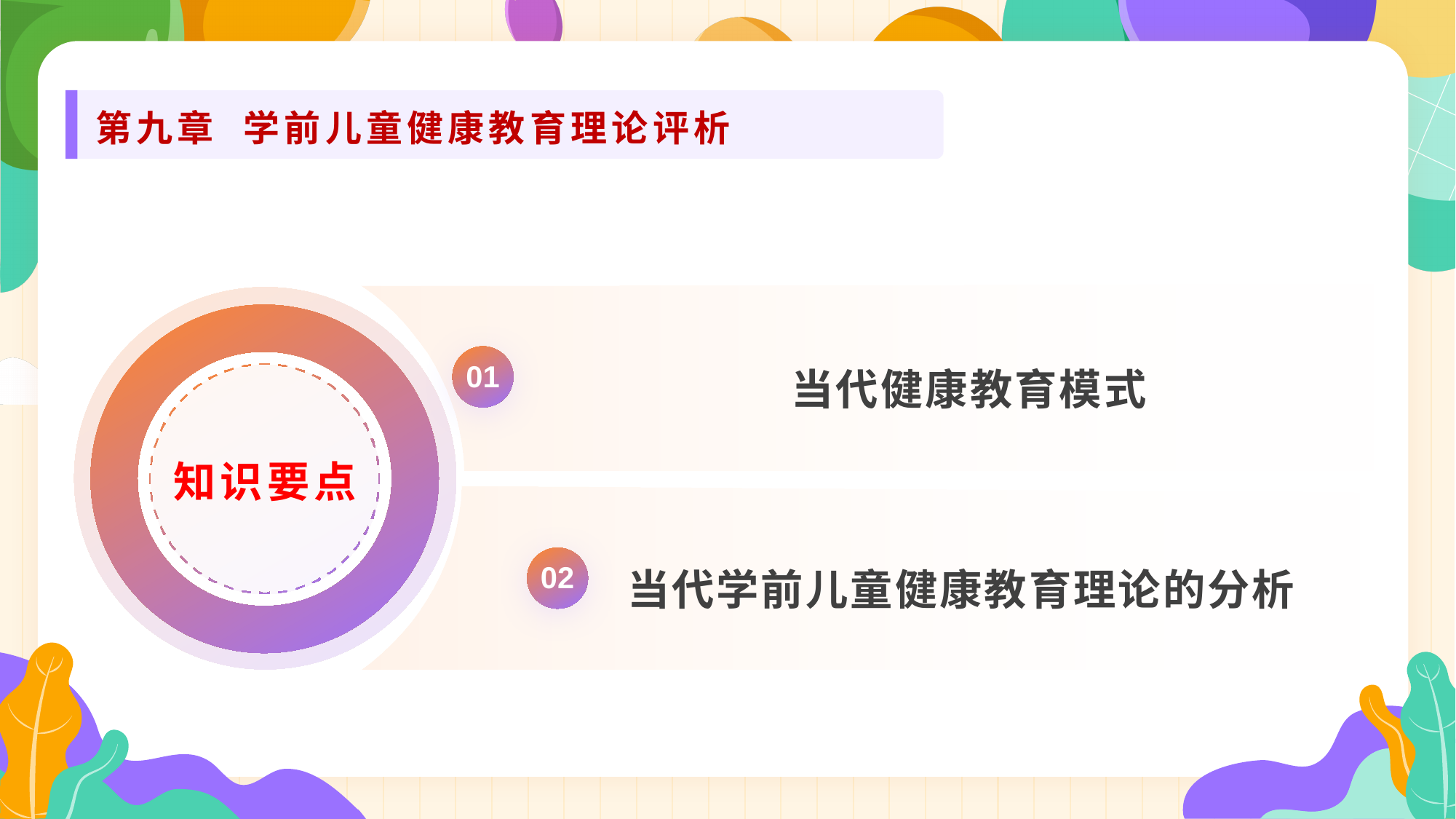

第九章  学前儿童健康教育理论评析
当代健康教育模式

01

知识要点
当代学前儿童健康教育理论的分析
02